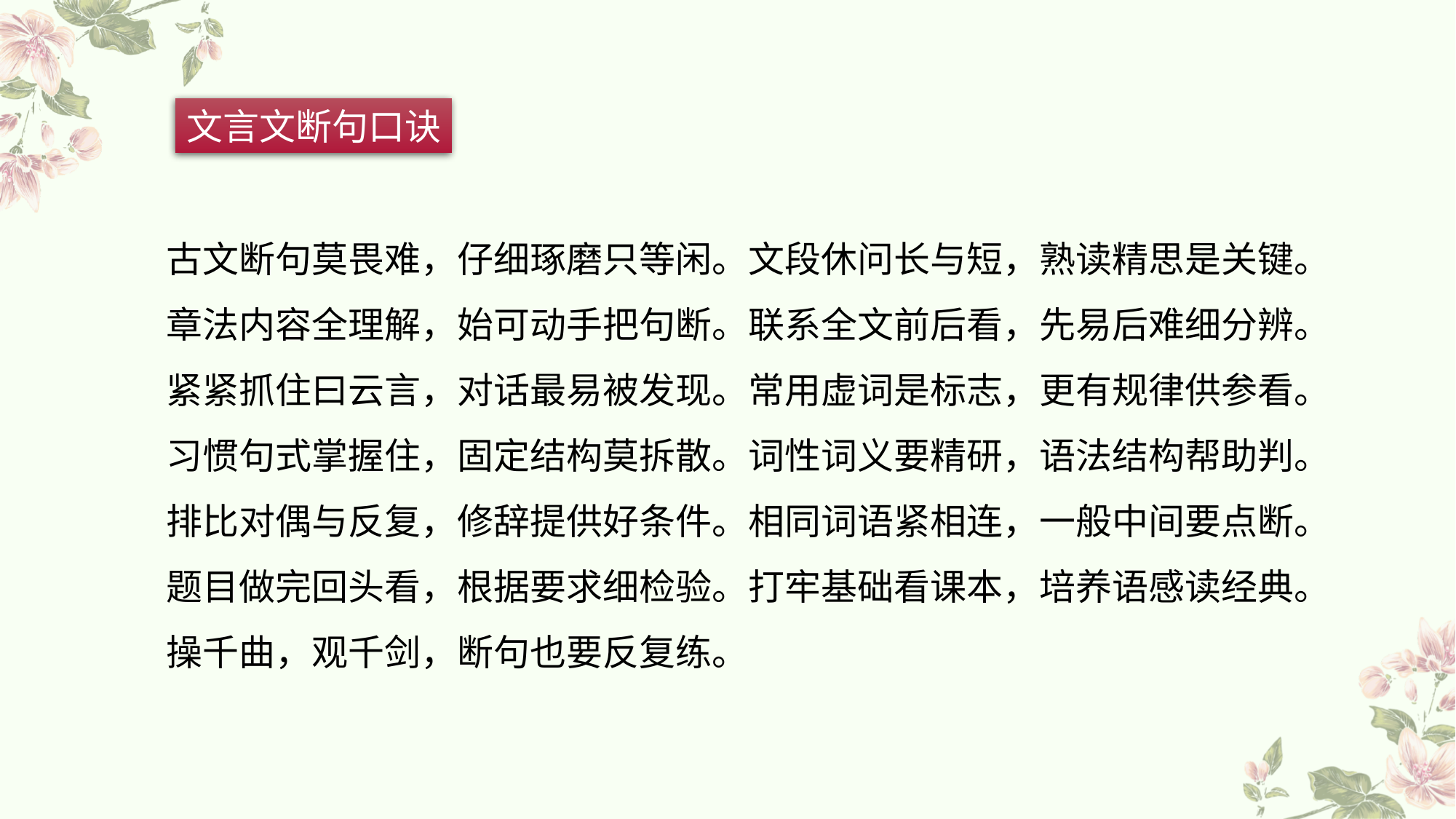

文言文断句口诀
古文断句莫畏难，仔细琢磨只等闲。文段休问长与短，熟读精思是关键。
章法内容全理解，始可动手把句断。联系全文前后看，先易后难细分辨。
紧紧抓住曰云言，对话最易被发现。常用虚词是标志，更有规律供参看。
习惯句式掌握住，固定结构莫拆散。词性词义要精研，语法结构帮助判。
排比对偶与反复，修辞提供好条件。相同词语紧相连，一般中间要点断。
题目做完回头看，根据要求细检验。打牢基础看课本，培养语感读经典。
操千曲，观千剑，断句也要反复练。